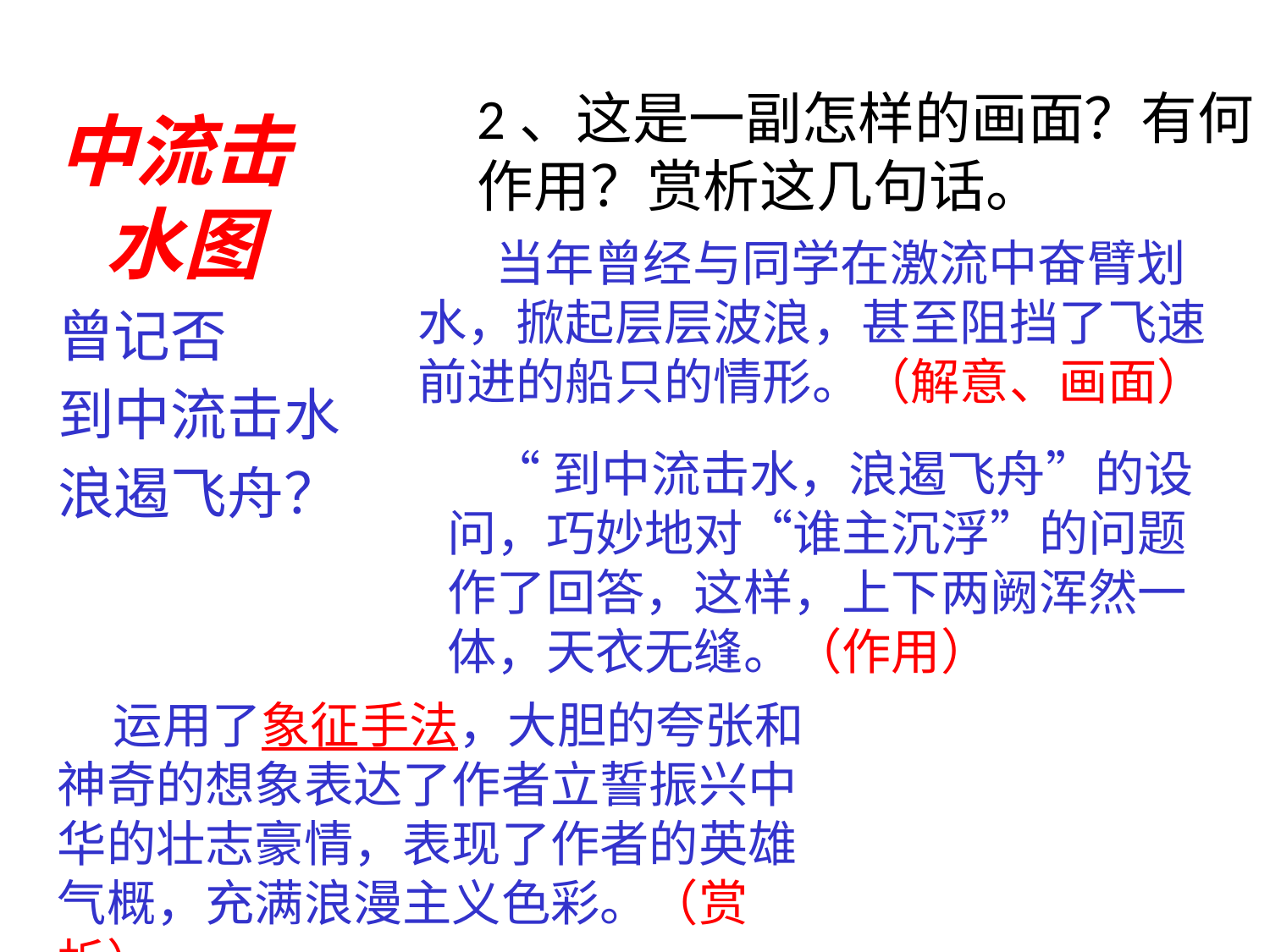

2、这是一副怎样的画面？有何作用？赏析这几句话。
中流击水图
曾记否
到中流击水
浪遏飞舟？
      当年曾经与同学在激流中奋臂划水，掀起层层波浪，甚至阻挡了飞速前进的船只的情形。（解意、画面）
    “到中流击水，浪遏飞舟”的设问，巧妙地对“谁主沉浮”的问题作了回答，这样，上下两阙浑然一体，天衣无缝。（作用）
    运用了象征手法，大胆的夸张和神奇的想象表达了作者立誓振兴中华的壮志豪情，表现了作者的英雄气概，充满浪漫主义色彩。（赏析）